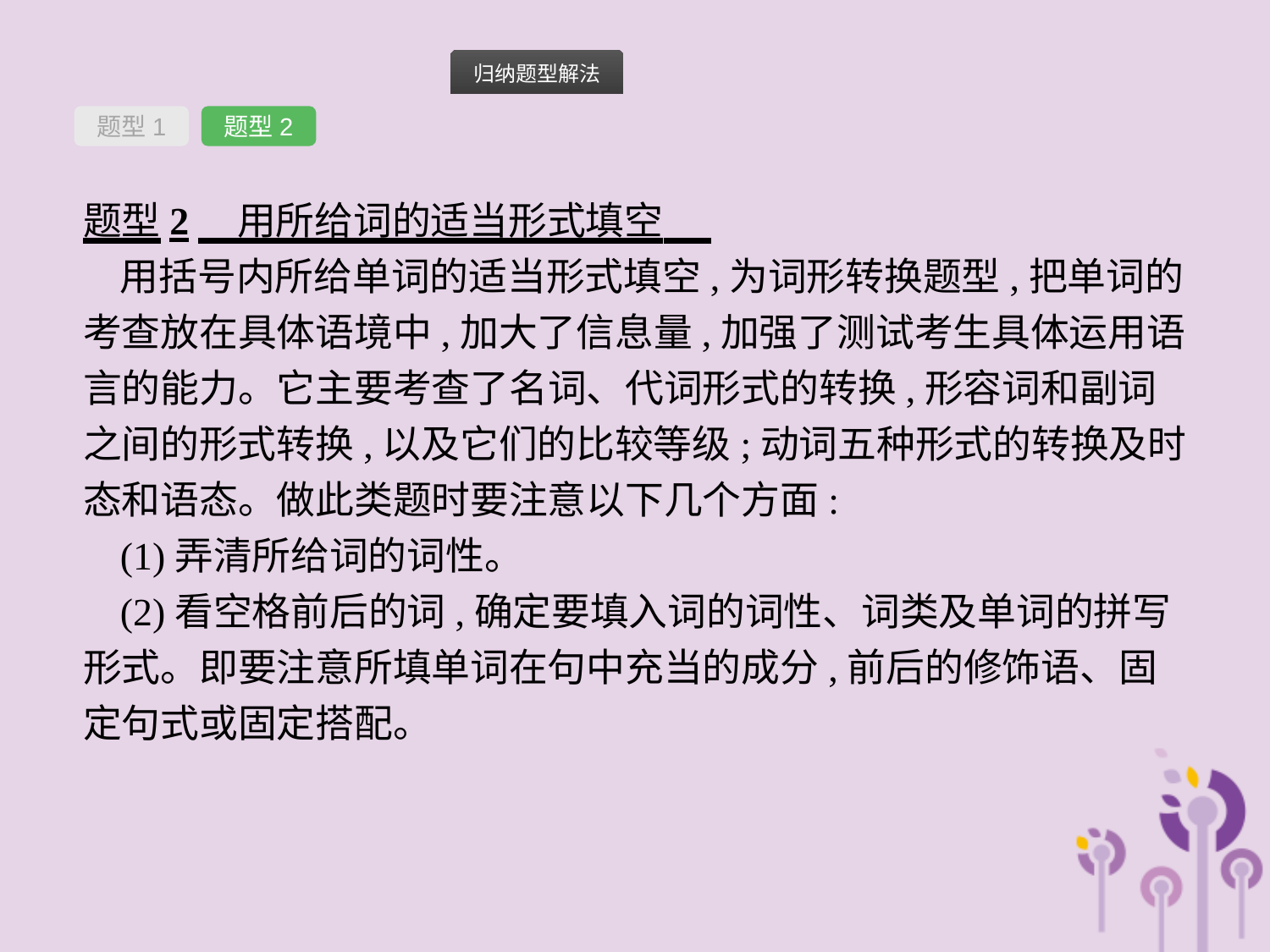

题型1
题型2
题型2　用所给词的适当形式填空
用括号内所给单词的适当形式填空,为词形转换题型,把单词的考查放在具体语境中,加大了信息量,加强了测试考生具体运用语言的能力。它主要考查了名词、代词形式的转换,形容词和副词之间的形式转换,以及它们的比较等级;动词五种形式的转换及时态和语态。做此类题时要注意以下几个方面:
(1)弄清所给词的词性。
(2)看空格前后的词,确定要填入词的词性、词类及单词的拼写形式。即要注意所填单词在句中充当的成分,前后的修饰语、固定句式或固定搭配。